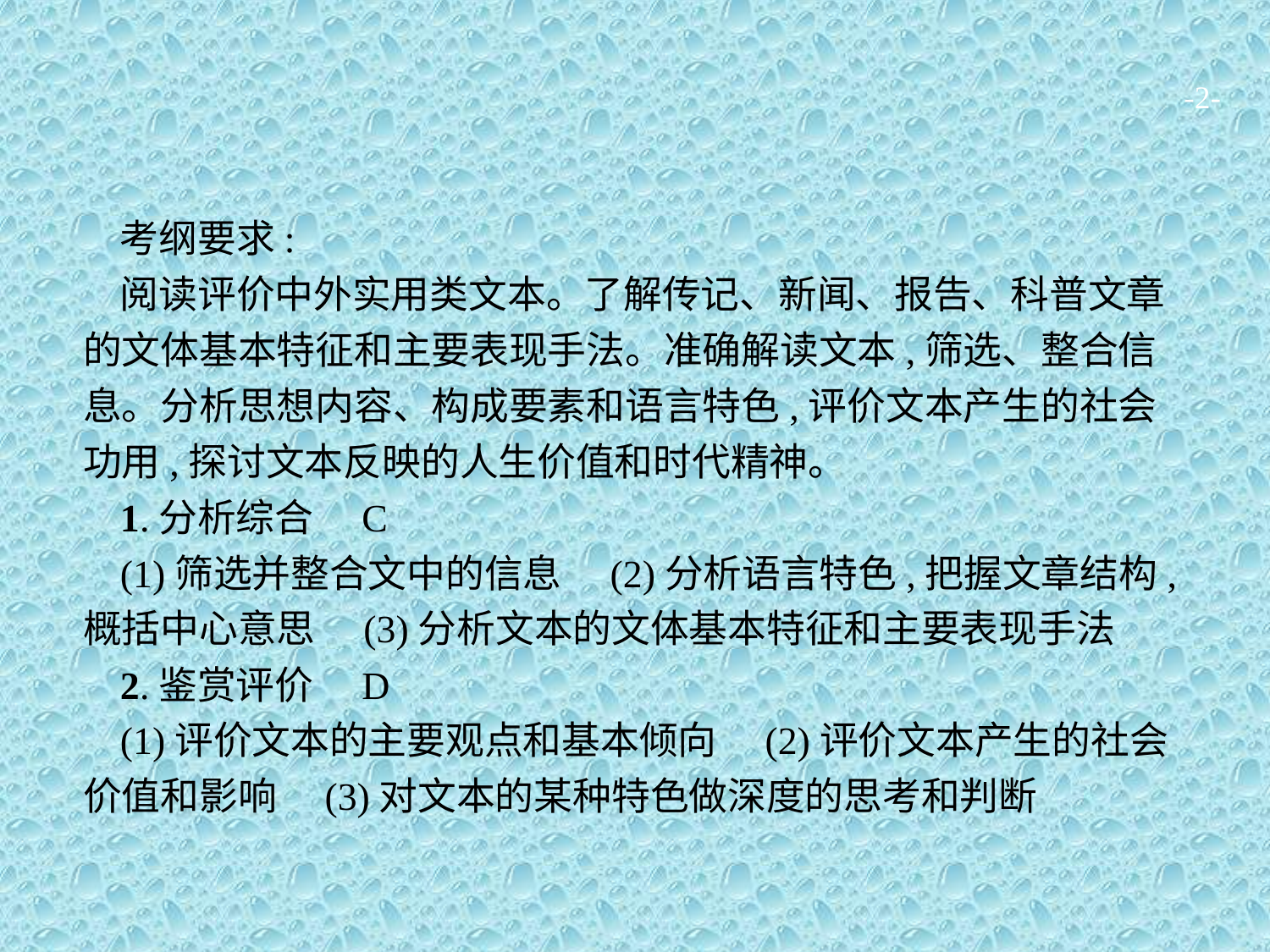

-2-
考纲要求:
阅读评价中外实用类文本。了解传记、新闻、报告、科普文章的文体基本特征和主要表现手法。准确解读文本,筛选、整合信息。分析思想内容、构成要素和语言特色,评价文本产生的社会功用,探讨文本反映的人生价值和时代精神。
1.分析综合　C
(1)筛选并整合文中的信息　(2)分析语言特色,把握文章结构,概括中心意思　(3)分析文本的文体基本特征和主要表现手法
2.鉴赏评价　D
(1)评价文本的主要观点和基本倾向　(2)评价文本产生的社会价值和影响　(3)对文本的某种特色做深度的思考和判断